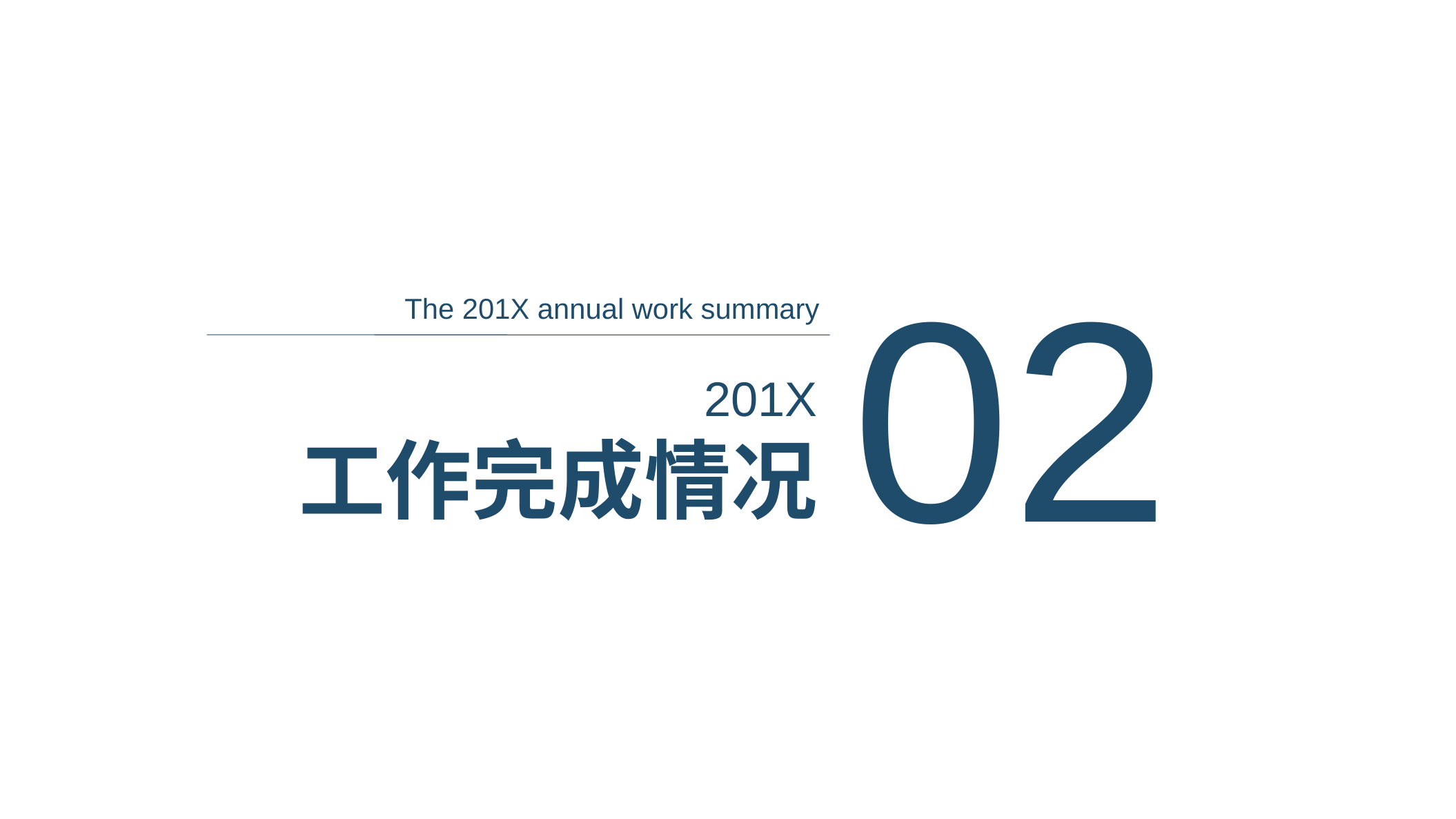

02
The 201X annual work summary

201X
工作完成情况